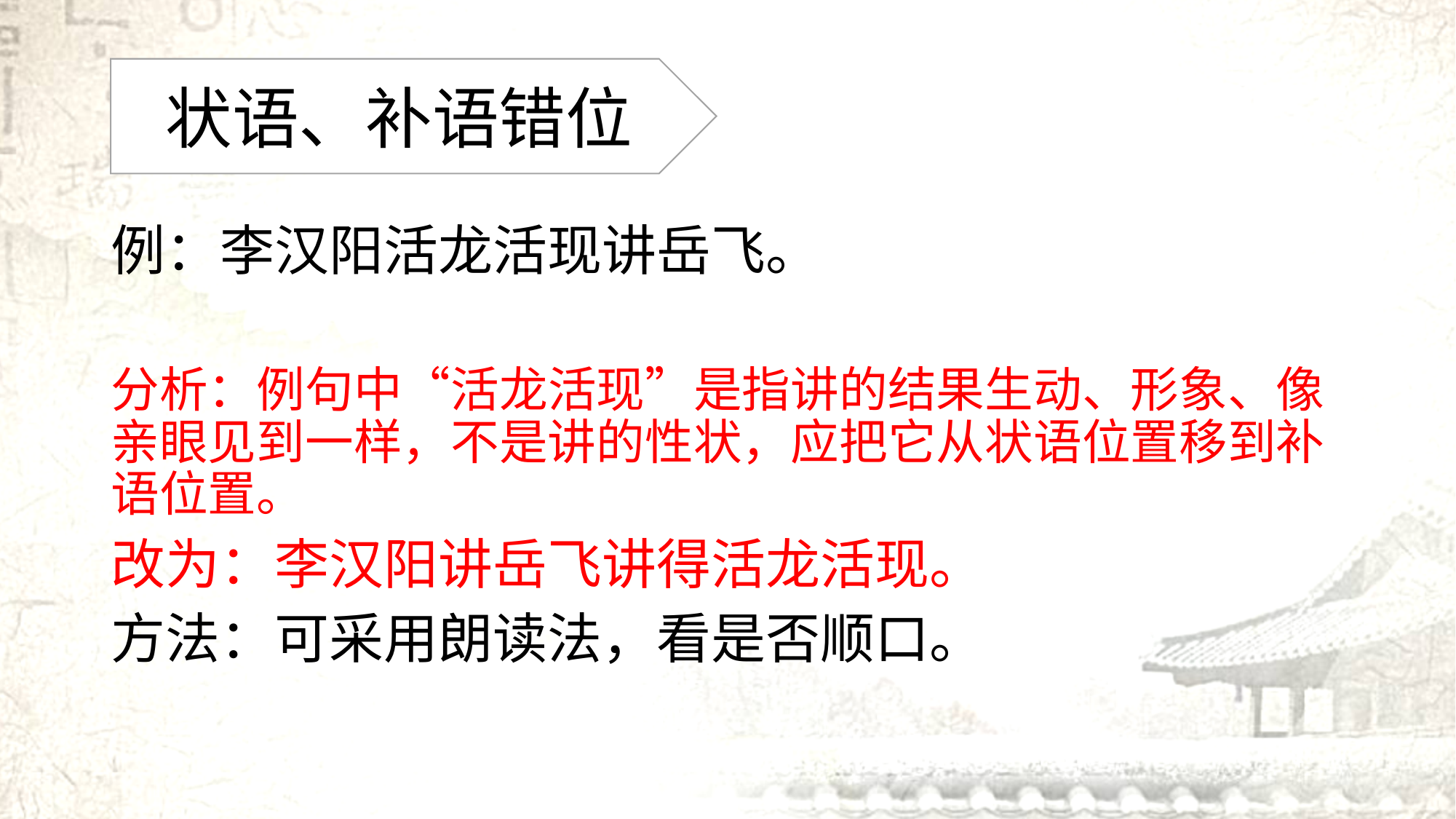

#
状语、补语错位
例：李汉阳活龙活现讲岳飞。

分析：例句中“活龙活现”是指讲的结果生动、形象、像亲眼见到一样，不是讲的性状，应把它从状语位置移到补语位置。
改为：李汉阳讲岳飞讲得活龙活现。
方法：可采用朗读法，看是否顺口。